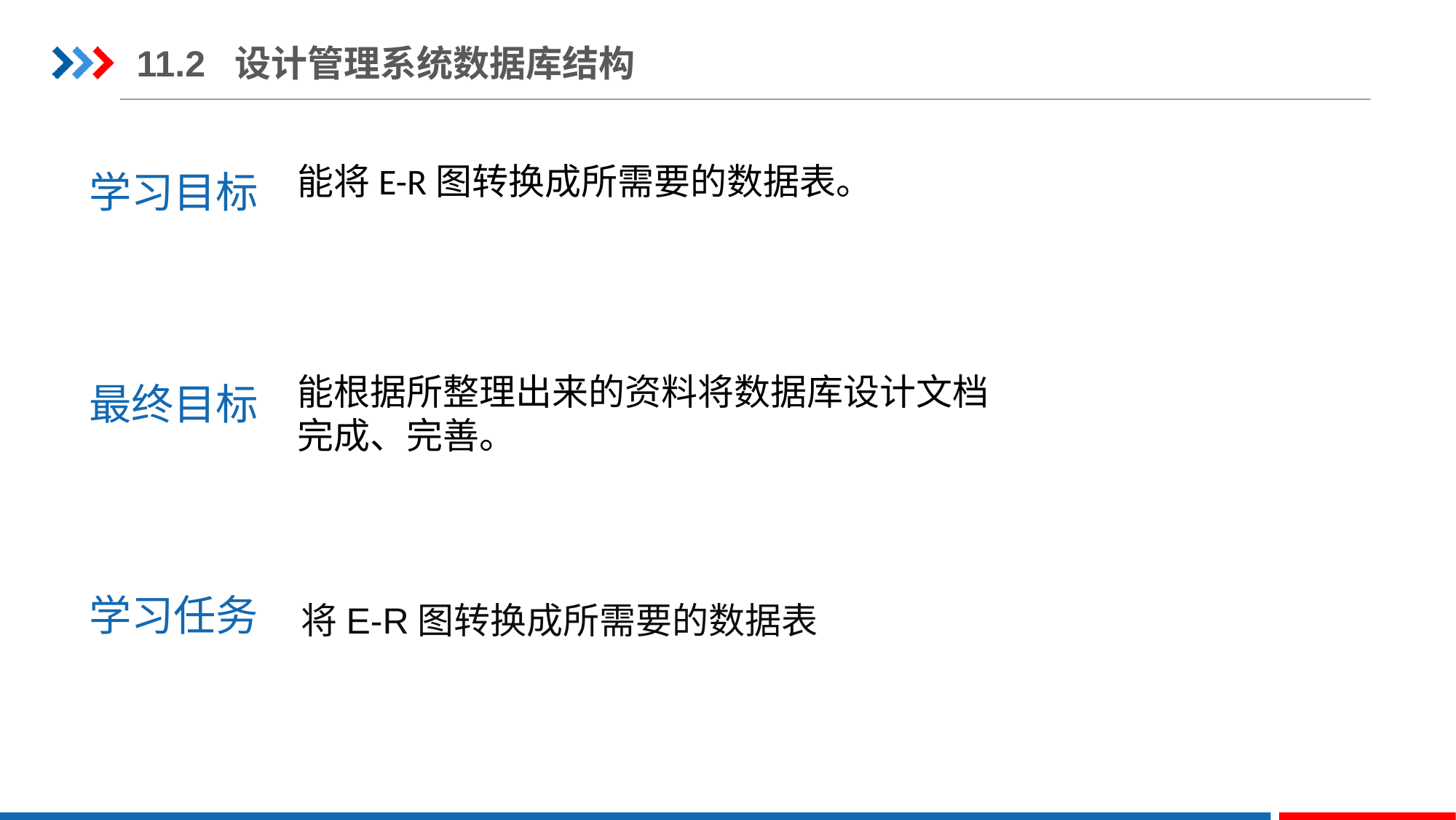

11.2  设计管理系统数据库结构
学习目标
能将E-R图转换成所需要的数据表。
最终目标
能根据所整理出来的资料将数据库设计文档完成、完善。
学习任务
将E-R图转换成所需要的数据表